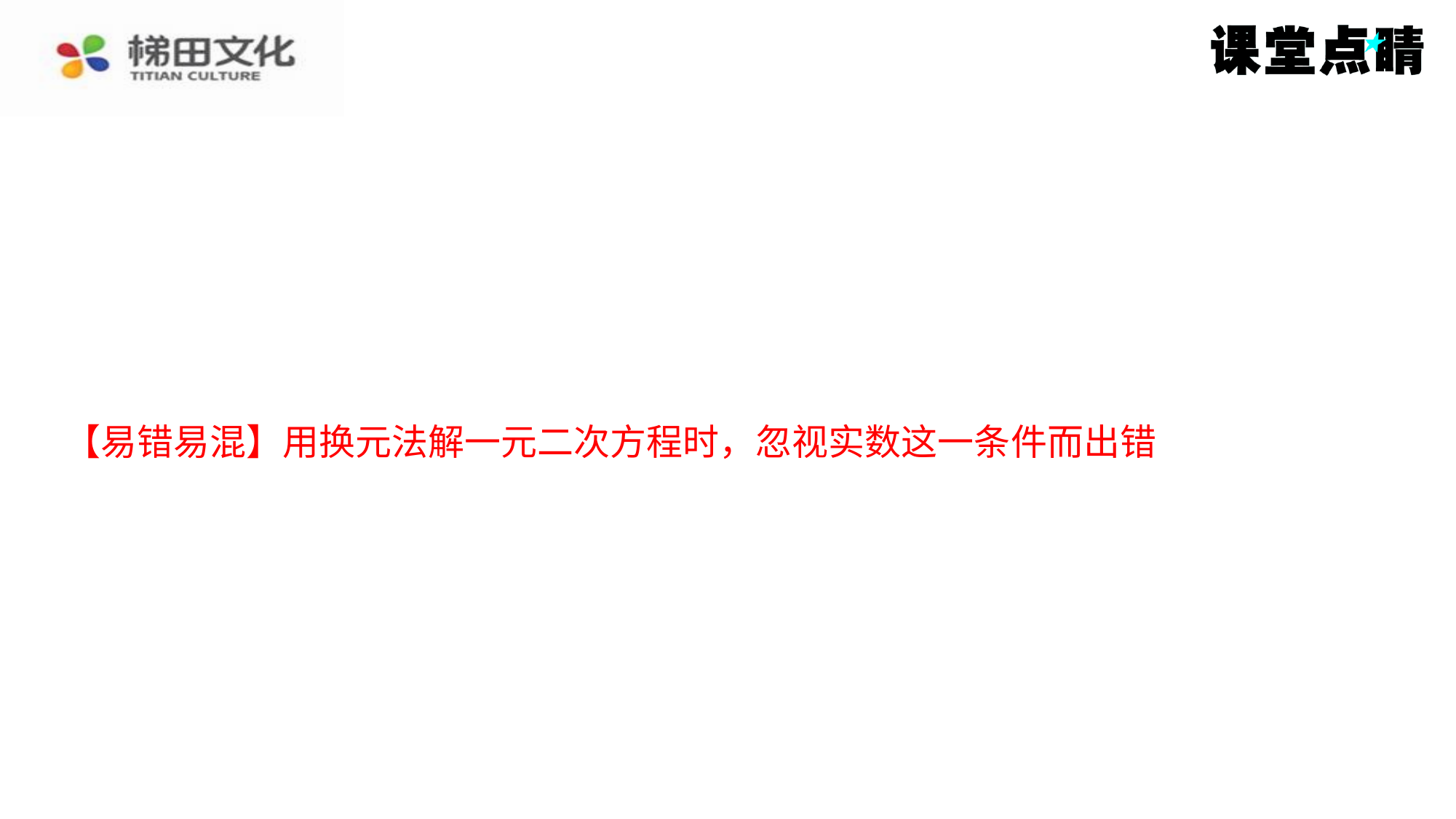

【易错易混】用换元法解一元二次方程时，忽视实数这一条件而出错
【易错易混】用换元法解一元二次方程时，忽视实数这一条件而出错